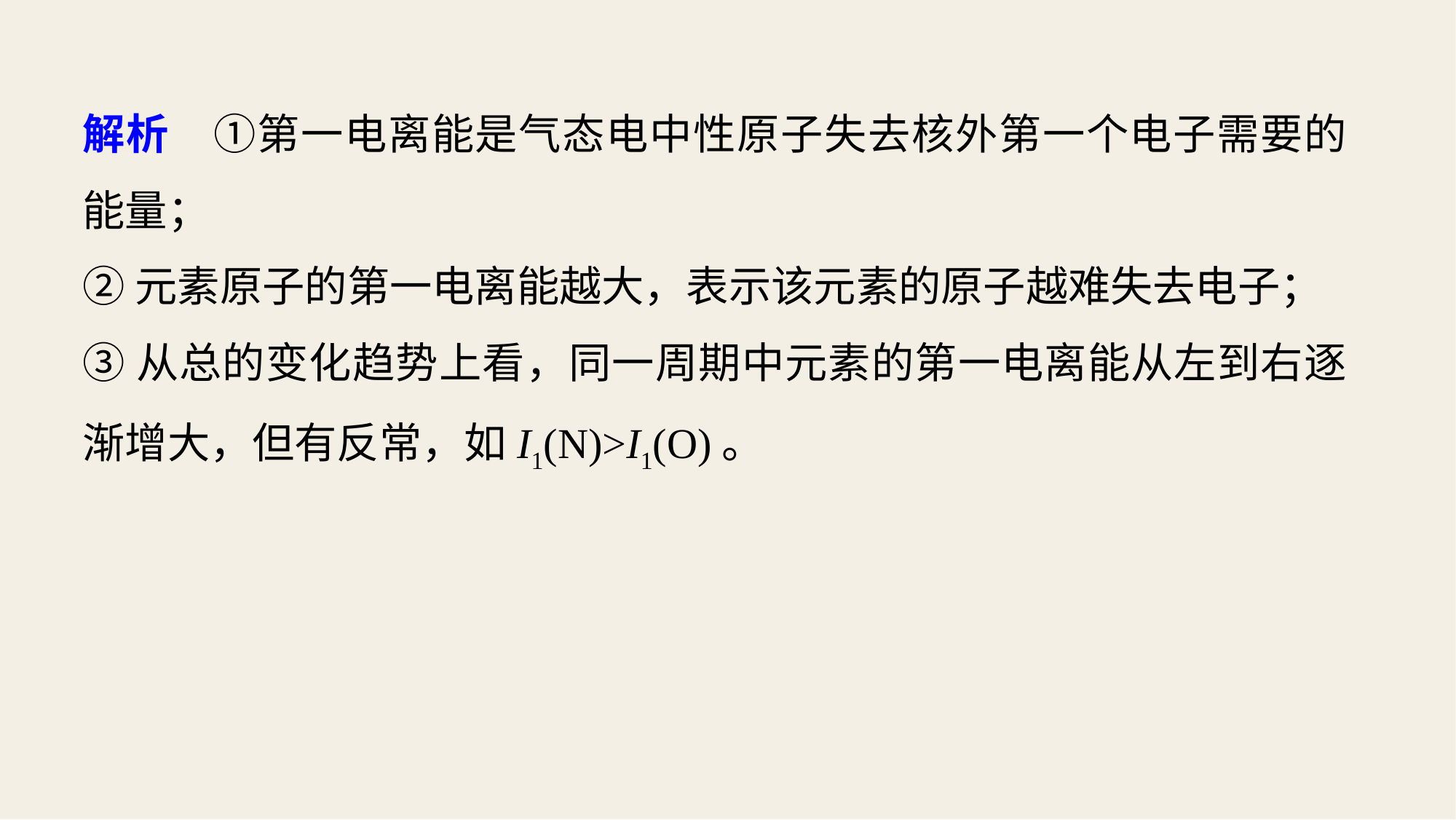

解析　①第一电离能是气态电中性原子失去核外第一个电子需要的能量；
②元素原子的第一电离能越大，表示该元素的原子越难失去电子；
③从总的变化趋势上看，同一周期中元素的第一电离能从左到右逐渐增大，但有反常，如I1(N)>I1(O)。